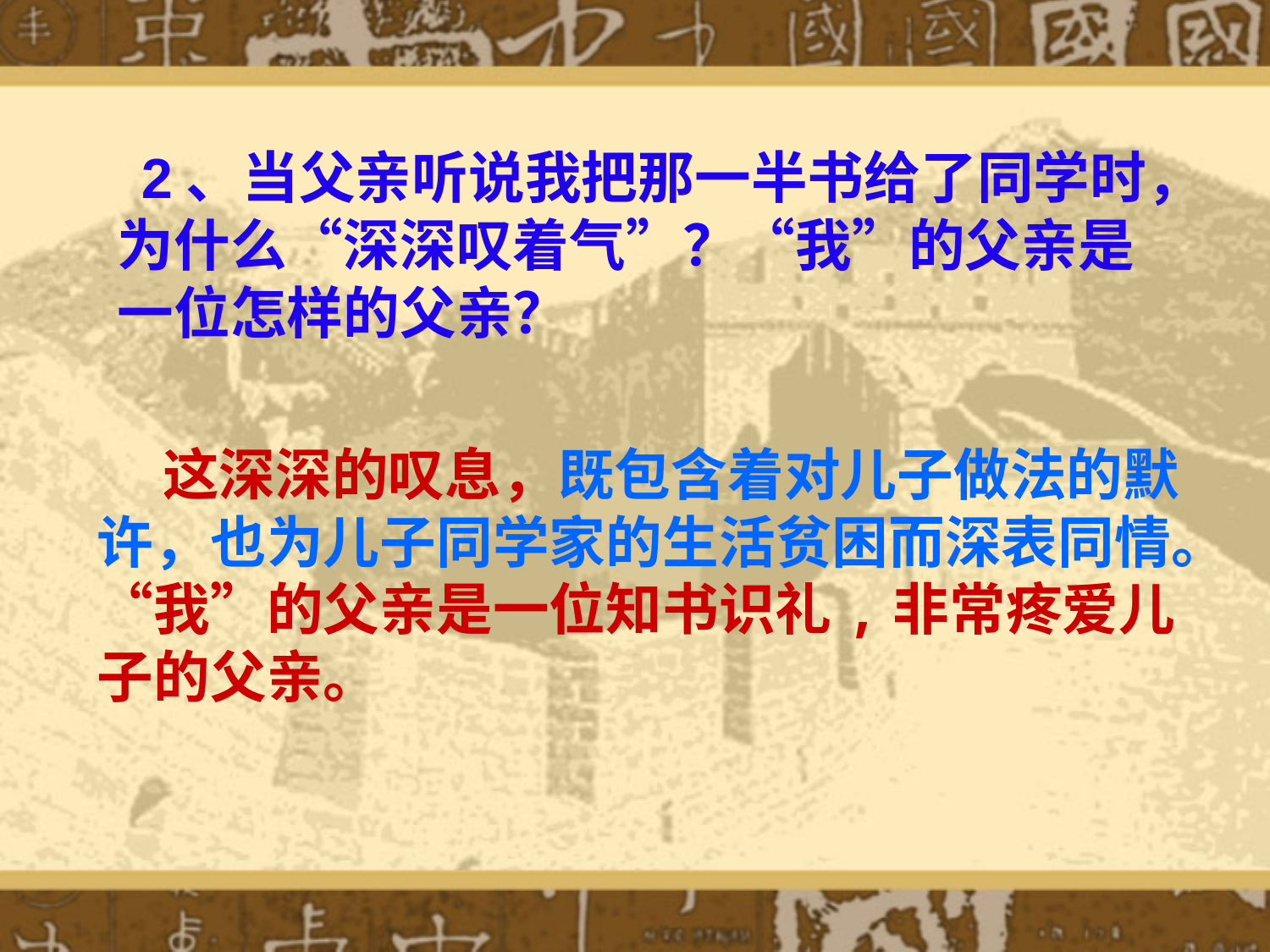

2、当父亲听说我把那一半书给了同学时，
为什么“深深叹着气”？“我”的父亲是
一位怎样的父亲？
    这深深的叹息，既包含着对儿子做法的默许，也为儿子同学家的生活贫困而深表同情。“我”的父亲是一位知书识礼,非常疼爱儿子的父亲。